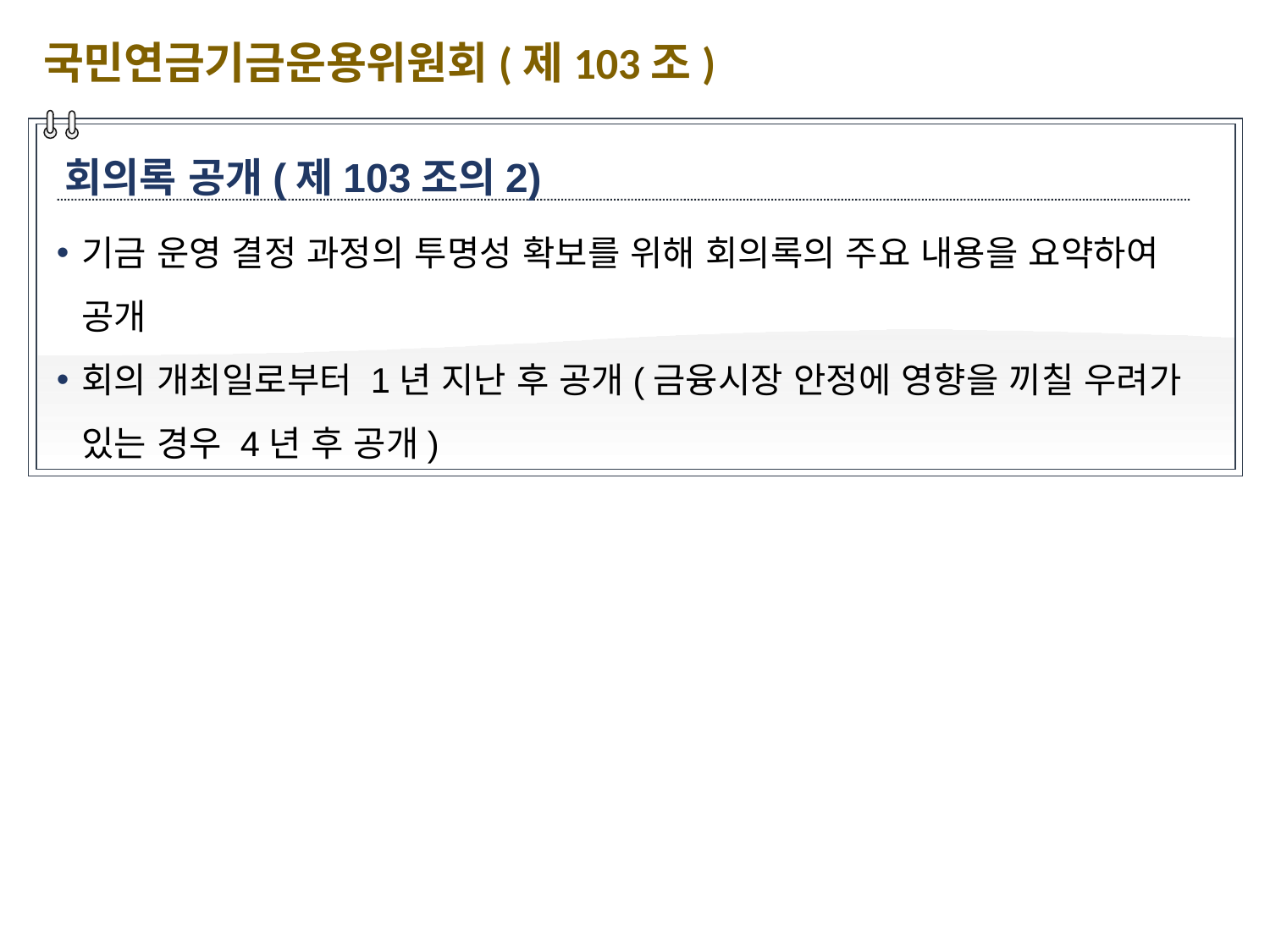

국민연금기금운용위원회(제103조)

회의록 공개(제103조의2)

기금 운영 결정 과정의 투명성 확보를 위해 회의록의 주요 내용을 요약하여 공개
회의 개최일로부터 1년 지난 후 공개(금융시장 안정에 영향을 끼칠 우려가 있는 경우 4년 후 공개)